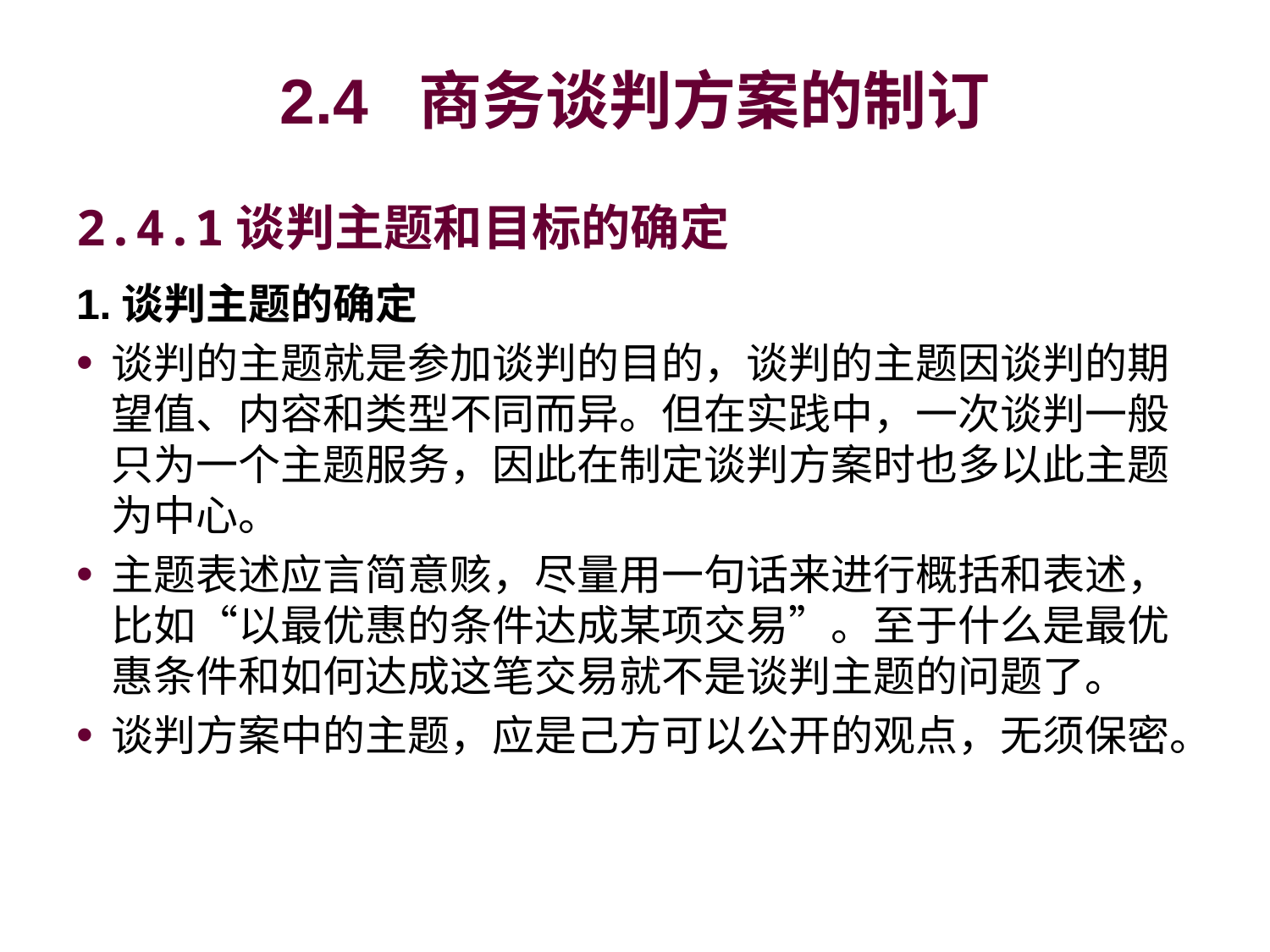

# 2.4  商务谈判方案的制订
2.4.1谈判主题和目标的确定
1.谈判主题的确定
谈判的主题就是参加谈判的目的，谈判的主题因谈判的期望值、内容和类型不同而异。但在实践中，一次谈判一般只为一个主题服务，因此在制定谈判方案时也多以此主题为中心。
主题表述应言简意赅，尽量用一句话来进行概括和表述，比如“以最优惠的条件达成某项交易”。至于什么是最优惠条件和如何达成这笔交易就不是谈判主题的问题了。
谈判方案中的主题，应是己方可以公开的观点，无须保密。